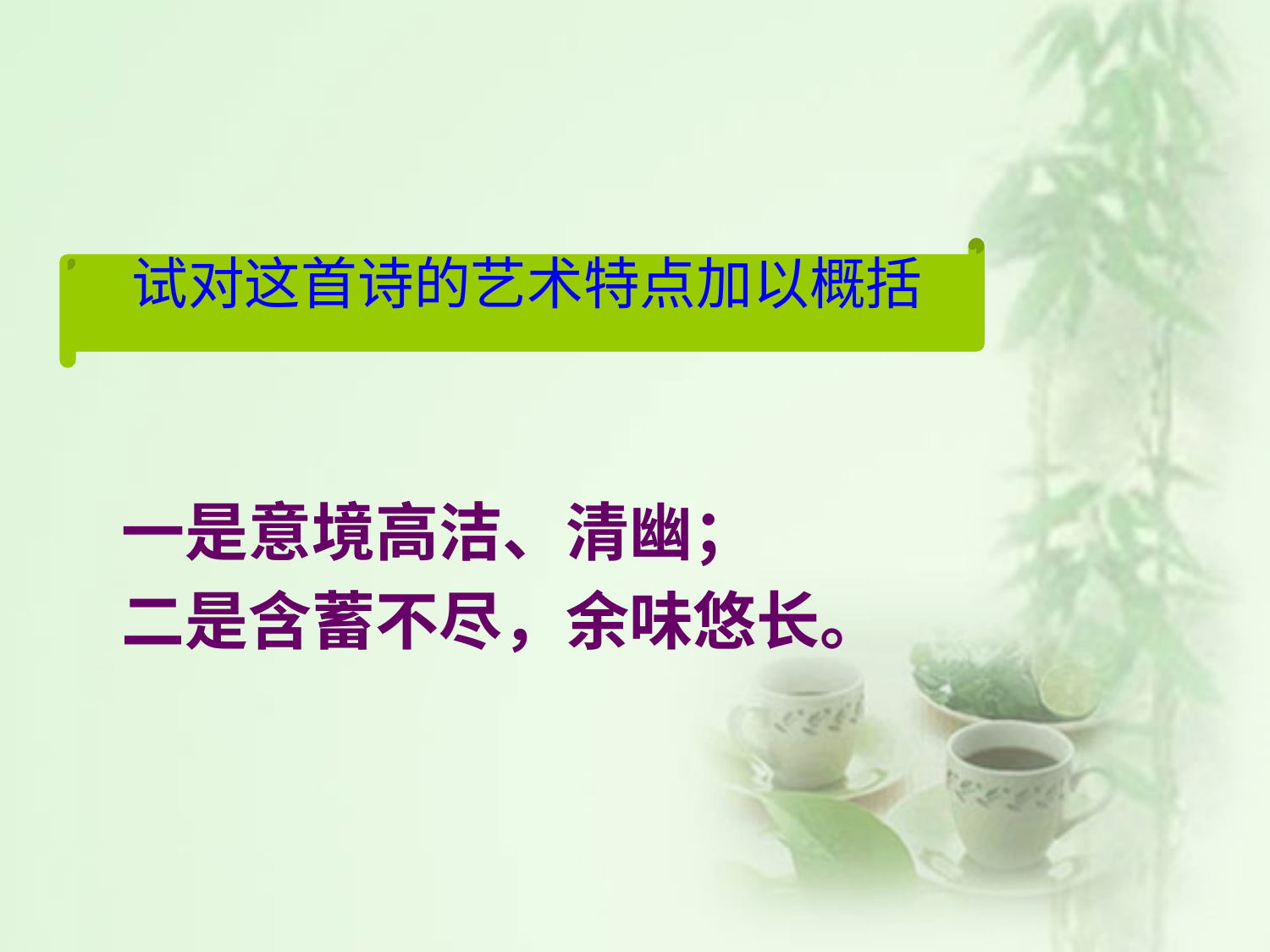

试对这首诗的艺术特点加以概括

一是意境高洁、清幽；
二是含蓄不尽，余味悠长。